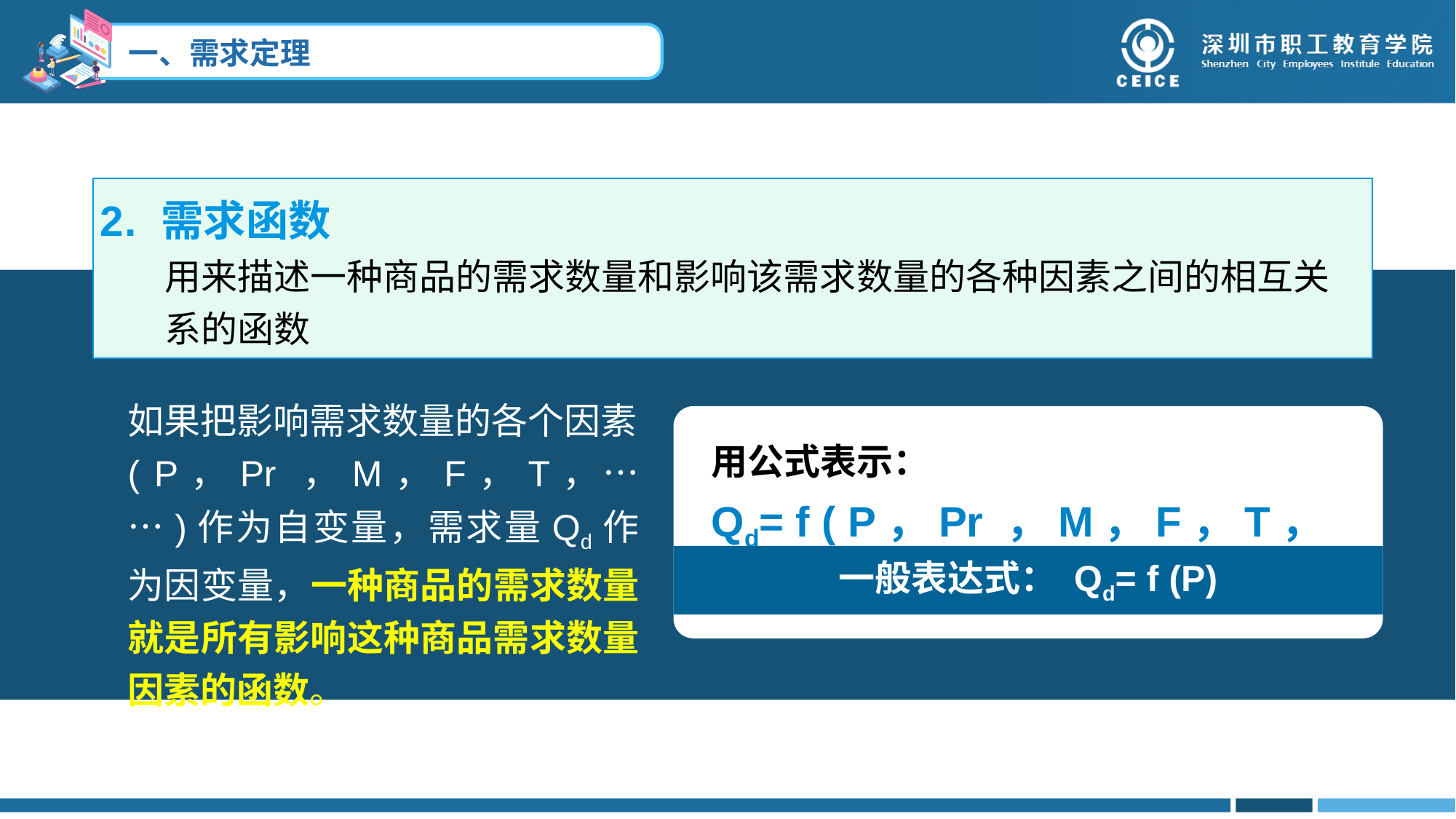

需求函数
用来描述一种商品的需求数量和影响该需求数量的各种因素之间的相互关
系的函数

如果把影响需求数量的各个因素( P，Pr ，M，F，T，……)作为自变量，需求量Qd作为因变量，一种商品的需求数量就是所有影响这种商品需求数量因素的函数。

用公式表示：
Qd= f ( P，Pr ，M，F，T，……)
一般表达式： Qd= f (P)